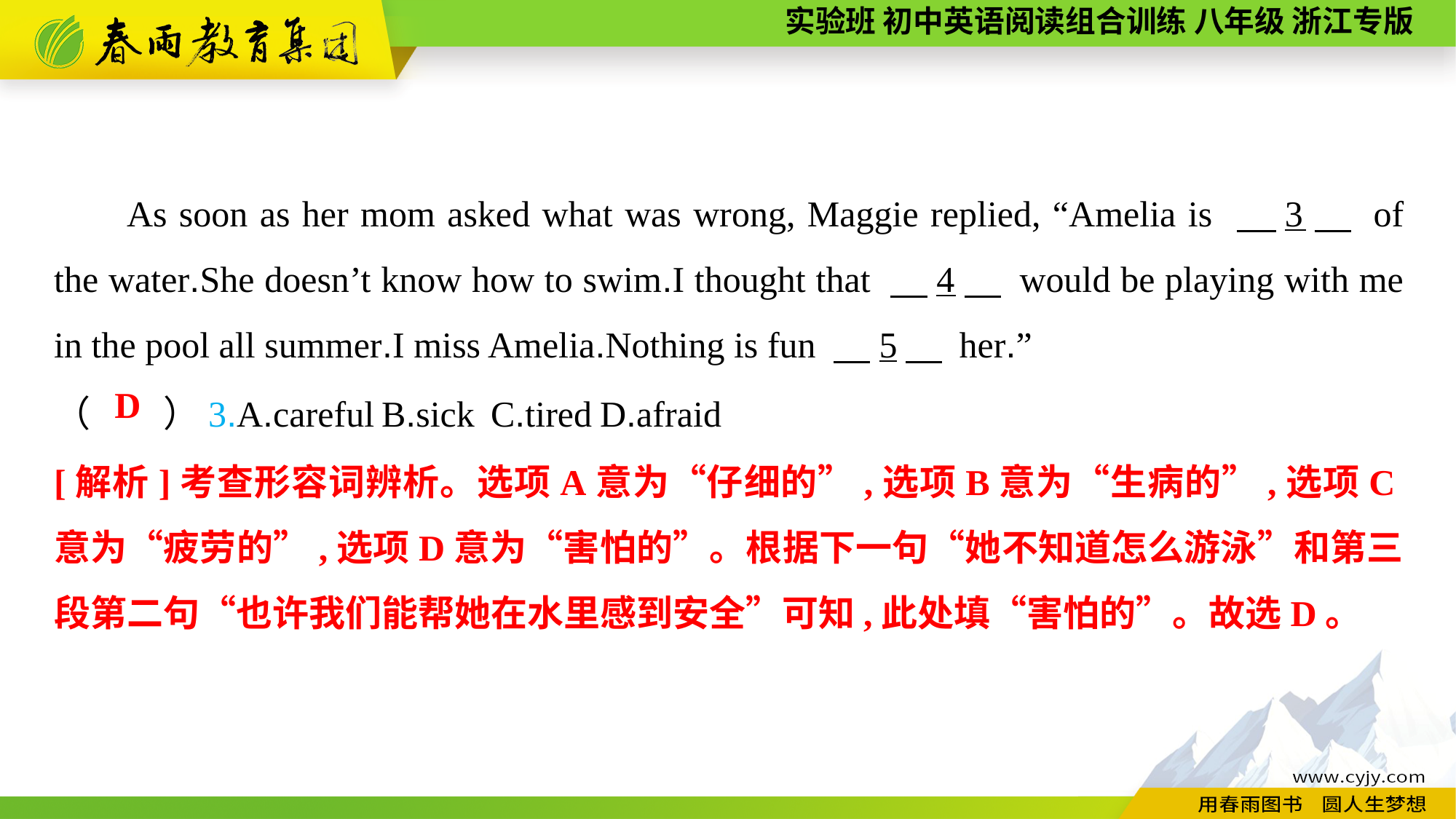

As soon as her mom asked what was wrong, Maggie replied, “Amelia is 　3　 of the water.She doesn’t know how to swim.I thought that 　4　 would be playing with me in the pool all summer.I miss Amelia.Nothing is fun 　5　 her.”
（　　）3.A.careful	B.sick	C.tired	D.afraid
D
[解析]考查形容词辨析。选项A意为“仔细的”,选项B意为“生病的”,选项C意为“疲劳的”,选项D意为“害怕的”。根据下一句“她不知道怎么游泳”和第三段第二句“也许我们能帮她在水里感到安全”可知,此处填“害怕的”。故选D。